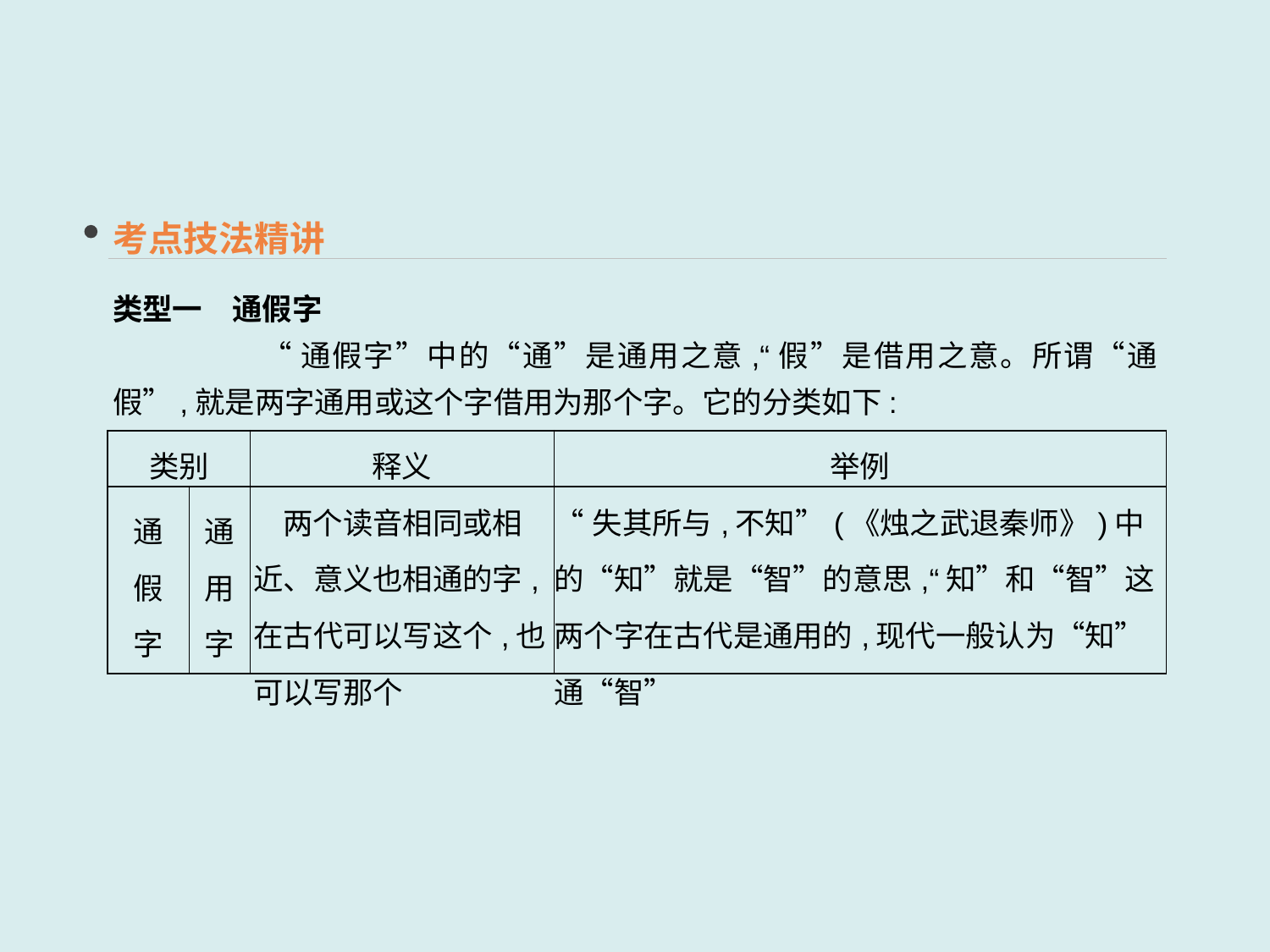

考点技法精讲

类型一　通假字
“通假字”中的“通”是通用之意,“假”是借用之意。所谓“通假”,就是两字通用或这个字借用为那个字。它的分类如下:
| 类别 |  | 释义 | 举例 |
| --- | --- | --- | --- |
| 通 假 字 | 通 用 字 | 两个读音相同或相近、意义也相通的字,在古代可以写这个,也可以写那个 | “失其所与,不知”(《烛之武退秦师》)中的“知”就是“智”的意思,“知”和“智”这两个字在古代是通用的,现代一般认为“知”通“智” |